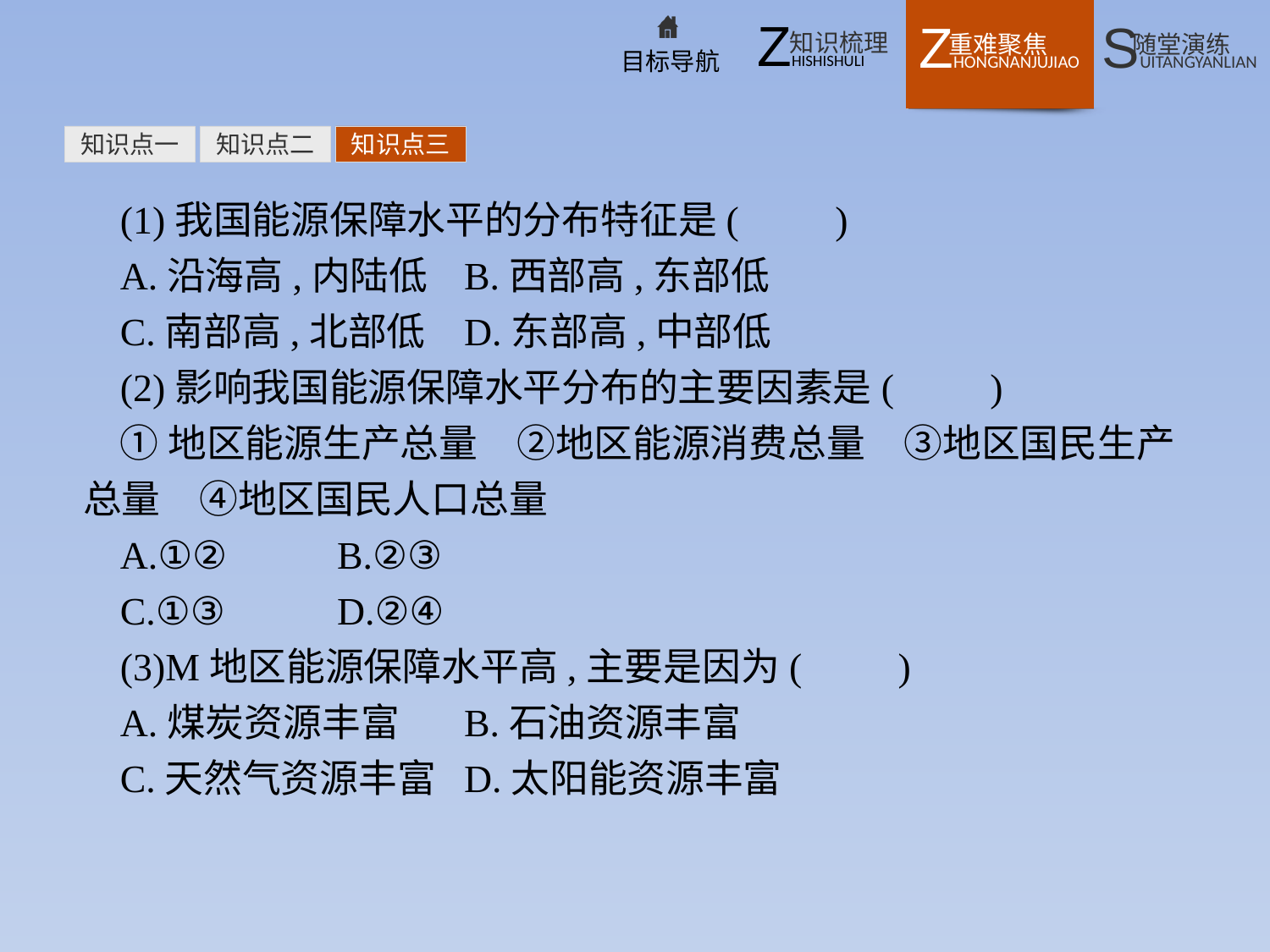

知识点一
知识点二
知识点三
(1)我国能源保障水平的分布特征是(　　)
A.沿海高,内陆低	B.西部高,东部低
C.南部高,北部低	D.东部高,中部低
(2)影响我国能源保障水平分布的主要因素是(　　)
①地区能源生产总量　②地区能源消费总量　③地区国民生产总量　④地区国民人口总量
A.①②	B.②③
C.①③	D.②④
(3)M地区能源保障水平高,主要是因为(　　)
A.煤炭资源丰富	B.石油资源丰富
C.天然气资源丰富	D.太阳能资源丰富